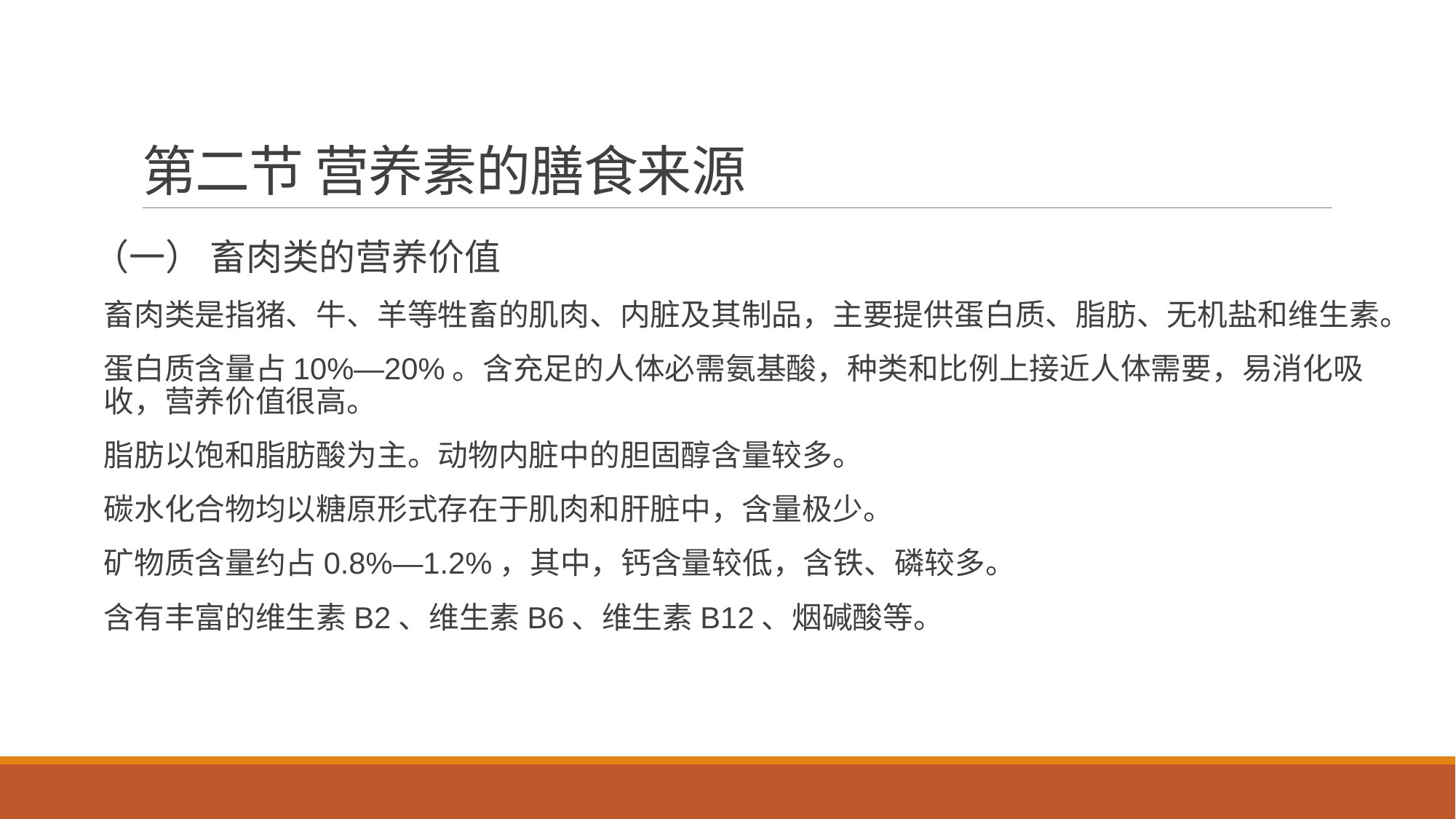

# 第二节 营养素的膳食来源
（一） 畜肉类的营养价值
畜肉类是指猪、牛、羊等牲畜的肌肉、内脏及其制品，主要提供蛋白质、脂肪、无机盐和维生素。
蛋白质含量占10%—20%。含充足的人体必需氨基酸，种类和比例上接近人体需要，易消化吸收，营养价值很高。
脂肪以饱和脂肪酸为主。动物内脏中的胆固醇含量较多。
碳水化合物均以糖原形式存在于肌肉和肝脏中，含量极少。
矿物质含量约占0.8%—1.2%，其中，钙含量较低，含铁、磷较多。
含有丰富的维生素B2、维生素B6、维生素B12、烟碱酸等。